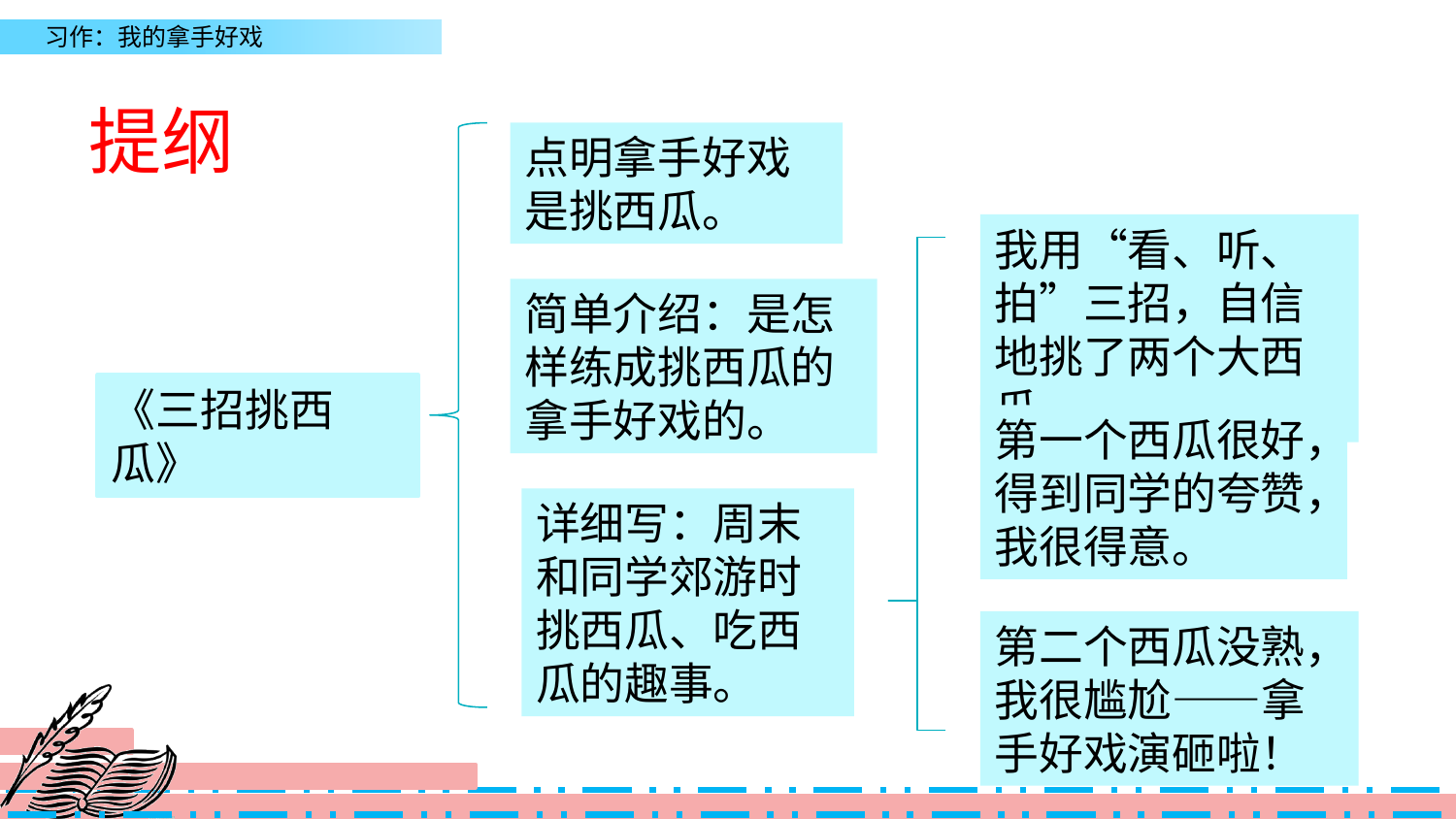

提纲

点明拿手好戏是挑西瓜。
我用“看、听、拍”三招，自信地挑了两个大西瓜。

简单介绍：是怎样练成挑西瓜的拿手好戏的。
《三招挑西瓜》
第一个西瓜很好，得到同学的夸赞，我很得意。
详细写：周末和同学郊游时挑西瓜、吃西瓜的趣事。
第二个西瓜没熟，我很尴尬——拿手好戏演砸啦！